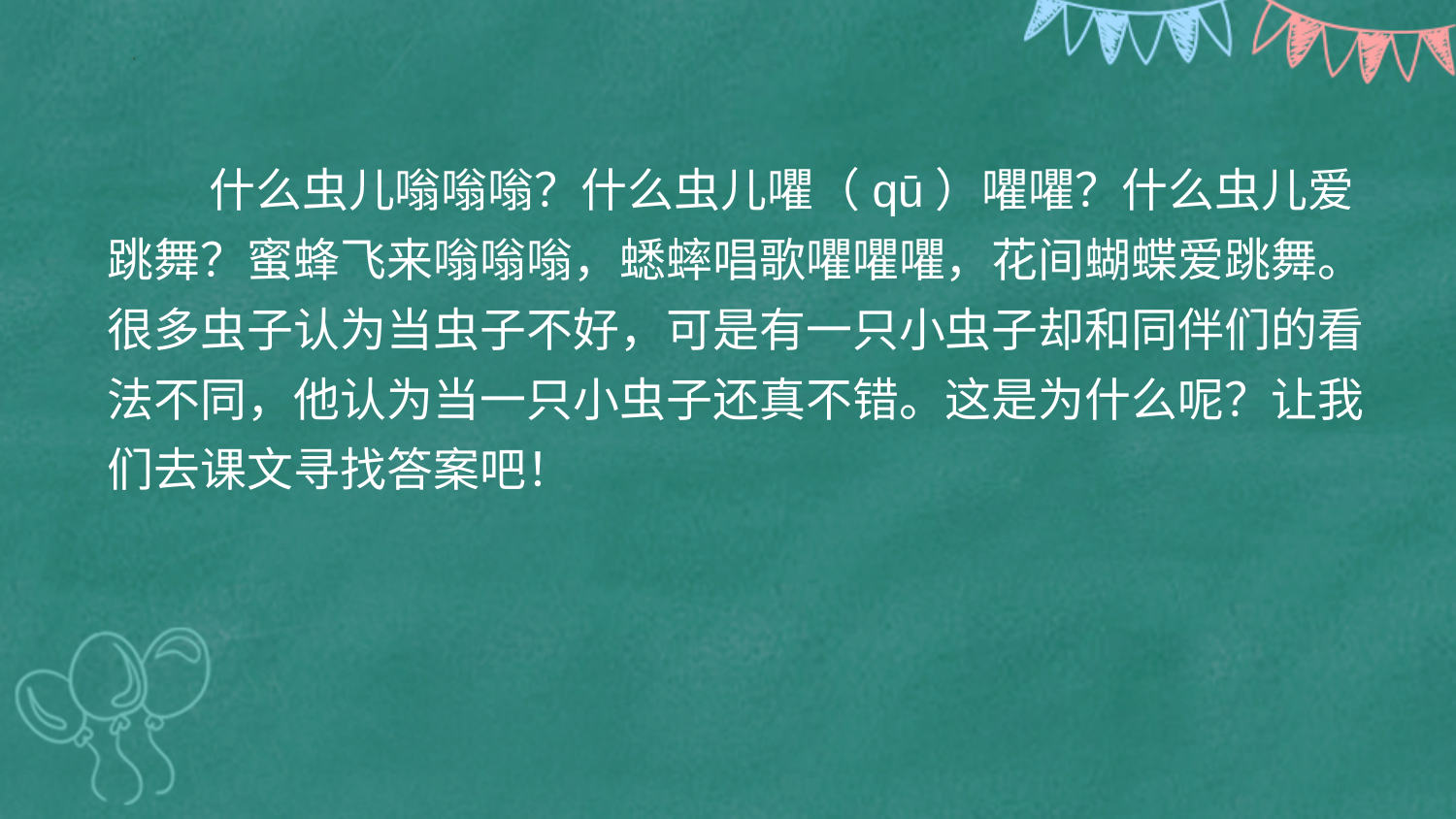

什么虫儿嗡嗡嗡？什么虫儿㘗（qū）㘗㘗？什么虫儿爱跳舞？蜜蜂飞来嗡嗡嗡，蟋蟀唱歌㘗㘗㘗，花间蝴蝶爱跳舞。很多虫子认为当虫子不好，可是有一只小虫子却和同伴们的看法不同，他认为当一只小虫子还真不错。这是为什么呢？让我们去课文寻找答案吧！